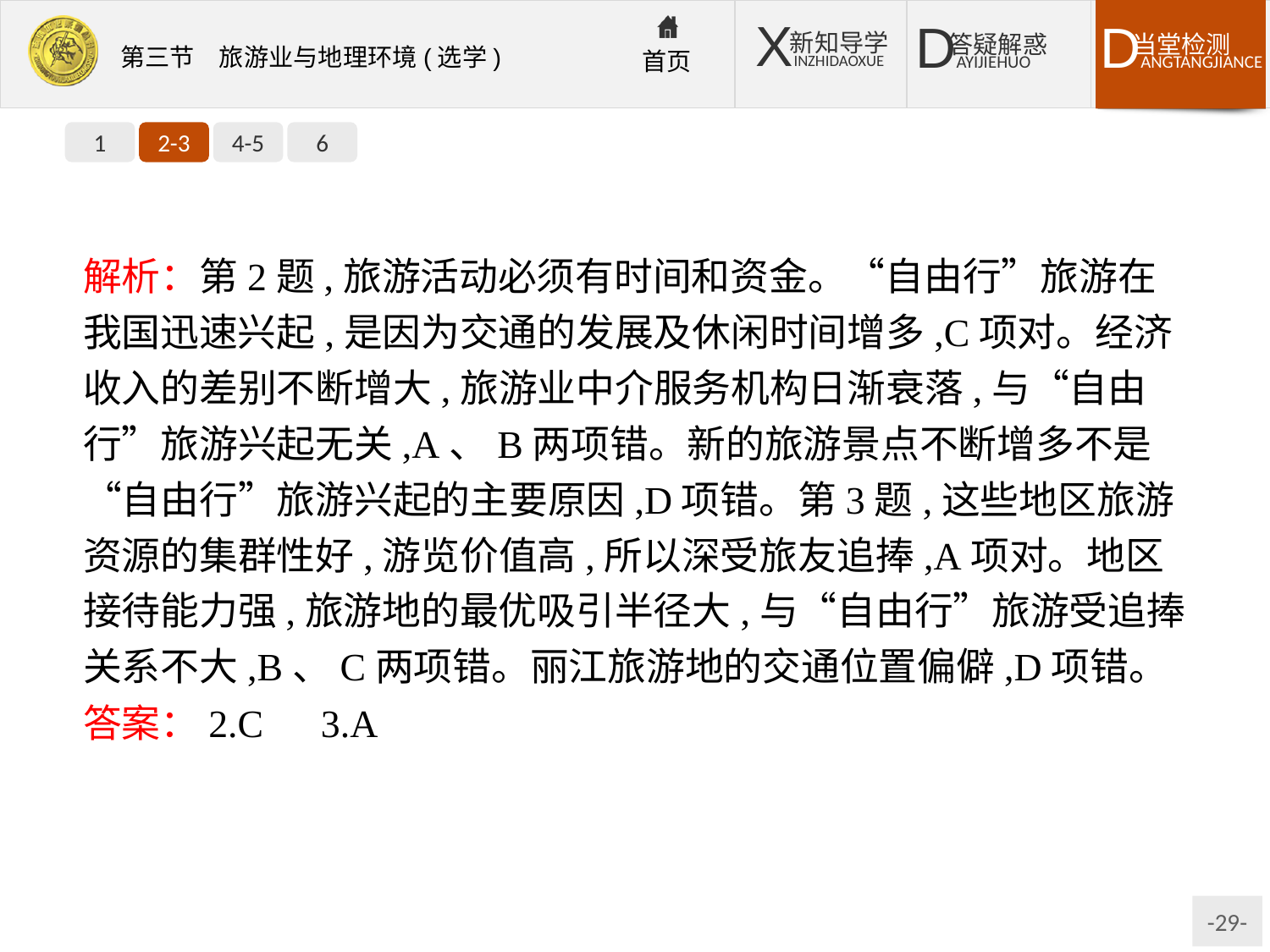

1
2-3
4-5
6
解析：第2题,旅游活动必须有时间和资金。“自由行”旅游在我国迅速兴起,是因为交通的发展及休闲时间增多,C项对。经济收入的差别不断增大,旅游业中介服务机构日渐衰落,与“自由行”旅游兴起无关,A、B两项错。新的旅游景点不断增多不是“自由行”旅游兴起的主要原因,D项错。第3题,这些地区旅游资源的集群性好,游览价值高,所以深受旅友追捧,A项对。地区接待能力强,旅游地的最优吸引半径大,与“自由行”旅游受追捧关系不大,B、C两项错。丽江旅游地的交通位置偏僻,D项错。
答案：2.C　3.A